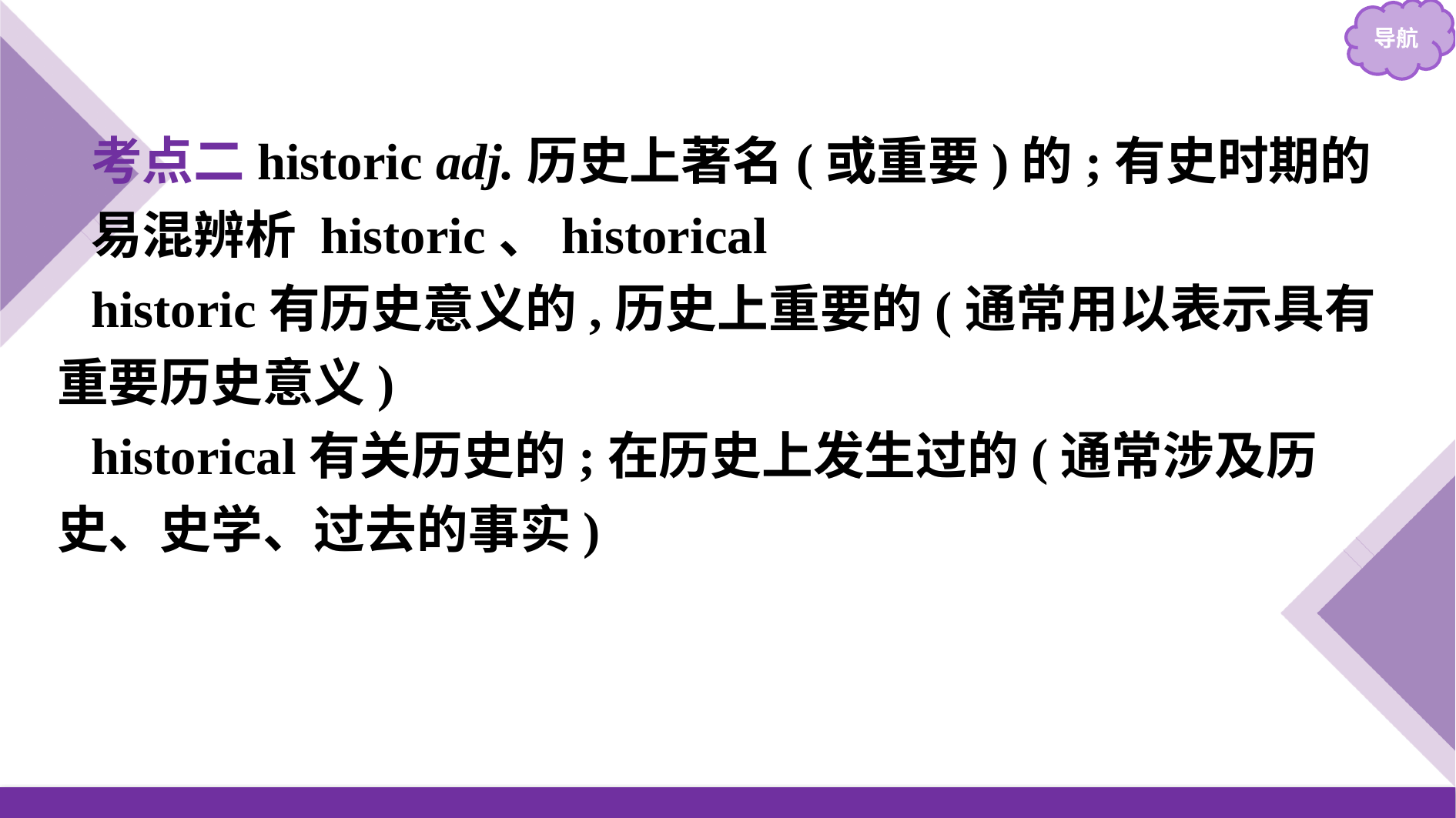

考点二historic adj.历史上著名(或重要)的;有史时期的
易混辨析 historic、historical
historic有历史意义的,历史上重要的(通常用以表示具有重要历史意义)
historical有关历史的;在历史上发生过的(通常涉及历史、史学、过去的事实)